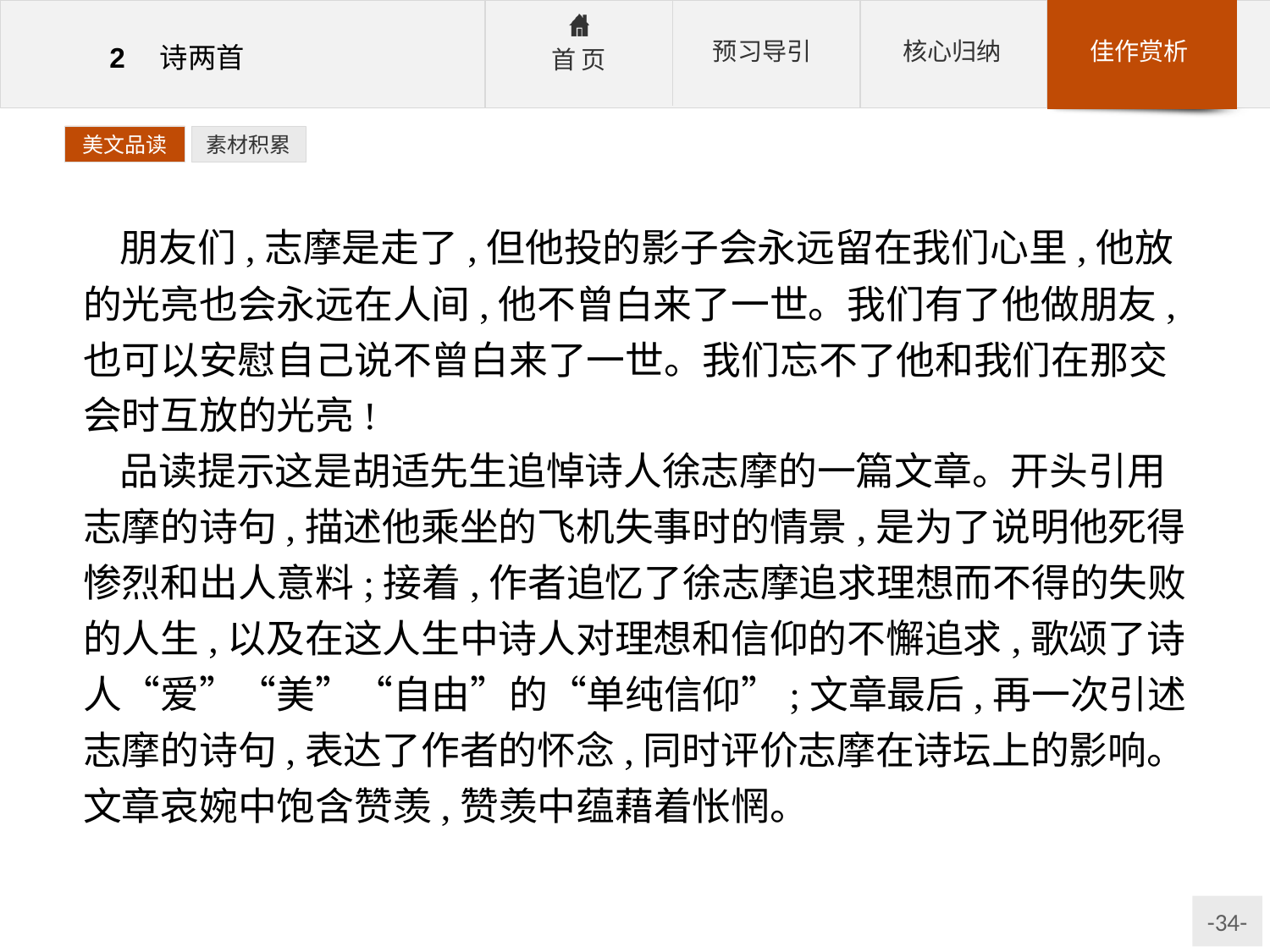

美文品读
素材积累
朋友们,志摩是走了,但他投的影子会永远留在我们心里,他放的光亮也会永远在人间,他不曾白来了一世。我们有了他做朋友,也可以安慰自己说不曾白来了一世。我们忘不了他和我们在那交会时互放的光亮!
品读提示这是胡适先生追悼诗人徐志摩的一篇文章。开头引用志摩的诗句,描述他乘坐的飞机失事时的情景,是为了说明他死得惨烈和出人意料;接着,作者追忆了徐志摩追求理想而不得的失败的人生,以及在这人生中诗人对理想和信仰的不懈追求,歌颂了诗人“爱”“美”“自由”的“单纯信仰”;文章最后,再一次引述志摩的诗句,表达了作者的怀念,同时评价志摩在诗坛上的影响。文章哀婉中饱含赞羡,赞羡中蕴藉着怅惘。